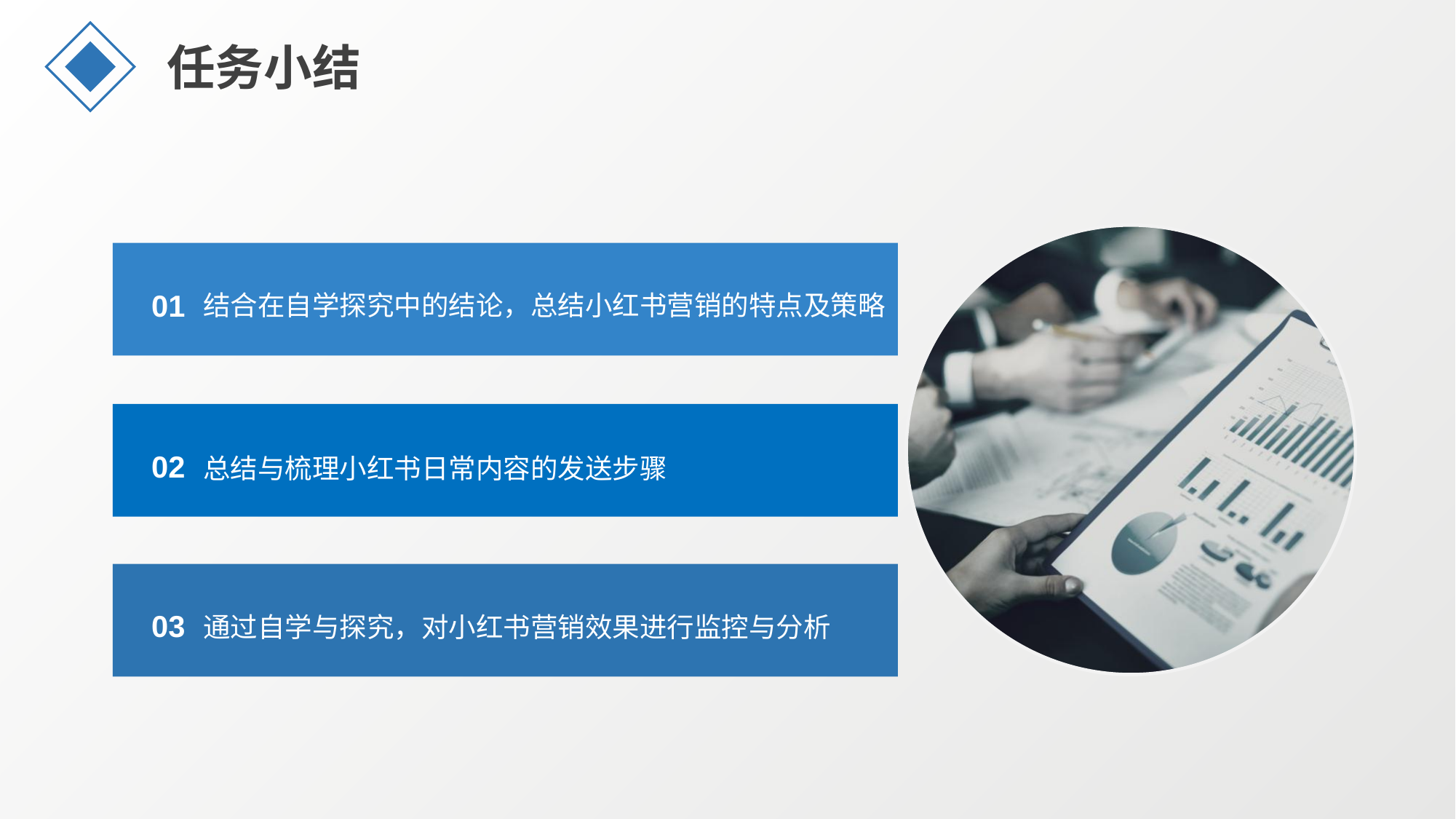

任务小结

结合在自学探究中的结论，总结小红书营销的特点及策略
01

总结与梳理小红书日常内容的发送步骤
02

通过自学与探究，对小红书营销效果进行监控与分析
03